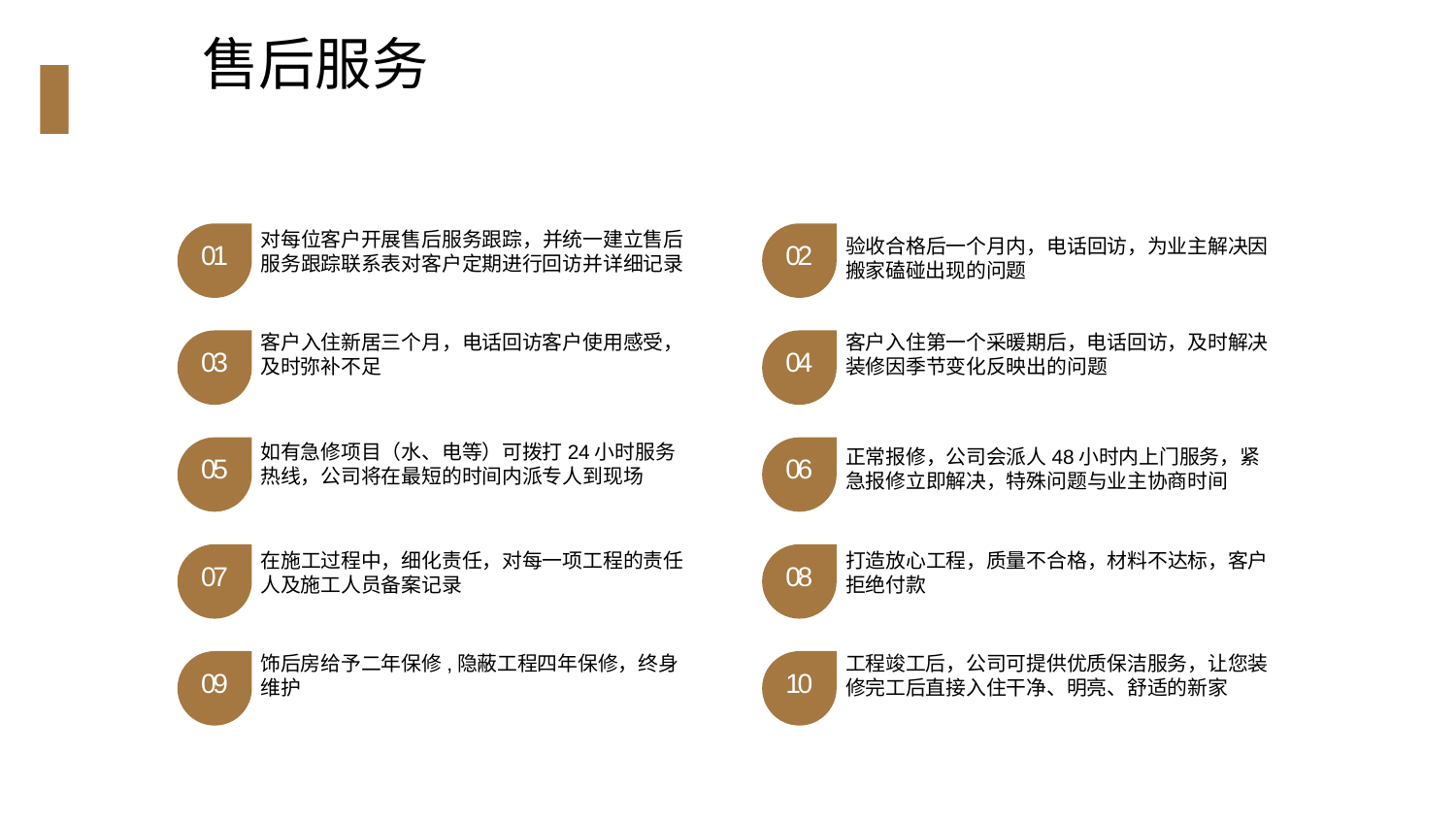

售后服务
对每位客户开展售后服务跟踪，并统一建立售后服务跟踪联系表对客户定期进行回访并详细记录

01

02
验收合格后一个月内，电话回访，为业主解决因搬家磕碰出现的问题
客户入住新居三个月，电话回访客户使用感受，及时弥补不足

03
客户入住第一个采暖期后，电话回访，及时解决装修因季节变化反映出的问题

04
如有急修项目（水、电等）可拨打24小时服务热线，公司将在最短的时间内派专人到现场

05

06
正常报修，公司会派人48小时内上门服务，紧急报修立即解决，特殊问题与业主协商时间
在施工过程中，细化责任，对每一项工程的责任人及施工人员备案记录

07
打造放心工程，质量不合格，材料不达标，客户拒绝付款

08
饰后房给予二年保修,隐蔽工程四年保修，终身维护

09
工程竣工后，公司可提供优质保洁服务，让您装修完工后直接入住干净、明亮、舒适的新家

10